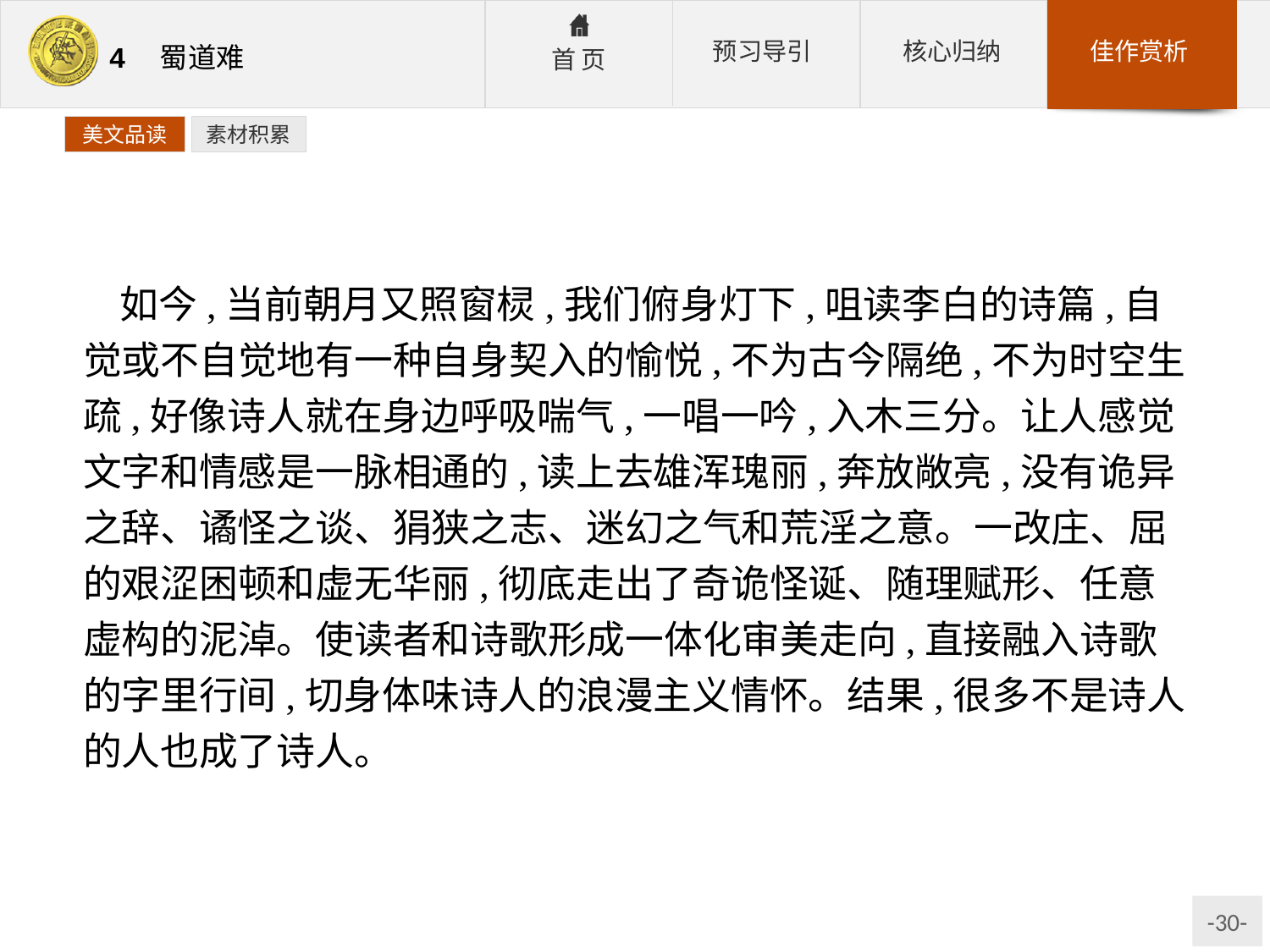

美文品读
素材积累
如今,当前朝月又照窗棂,我们俯身灯下,咀读李白的诗篇,自觉或不自觉地有一种自身契入的愉悦,不为古今隔绝,不为时空生疏,好像诗人就在身边呼吸喘气,一唱一吟,入木三分。让人感觉文字和情感是一脉相通的,读上去雄浑瑰丽,奔放敞亮,没有诡异之辞、谲怪之谈、狷狭之志、迷幻之气和荒淫之意。一改庄、屈的艰涩困顿和虚无华丽,彻底走出了奇诡怪诞、随理赋形、任意虚构的泥淖。使读者和诗歌形成一体化审美走向,直接融入诗歌的字里行间,切身体味诗人的浪漫主义情怀。结果,很多不是诗人的人也成了诗人。